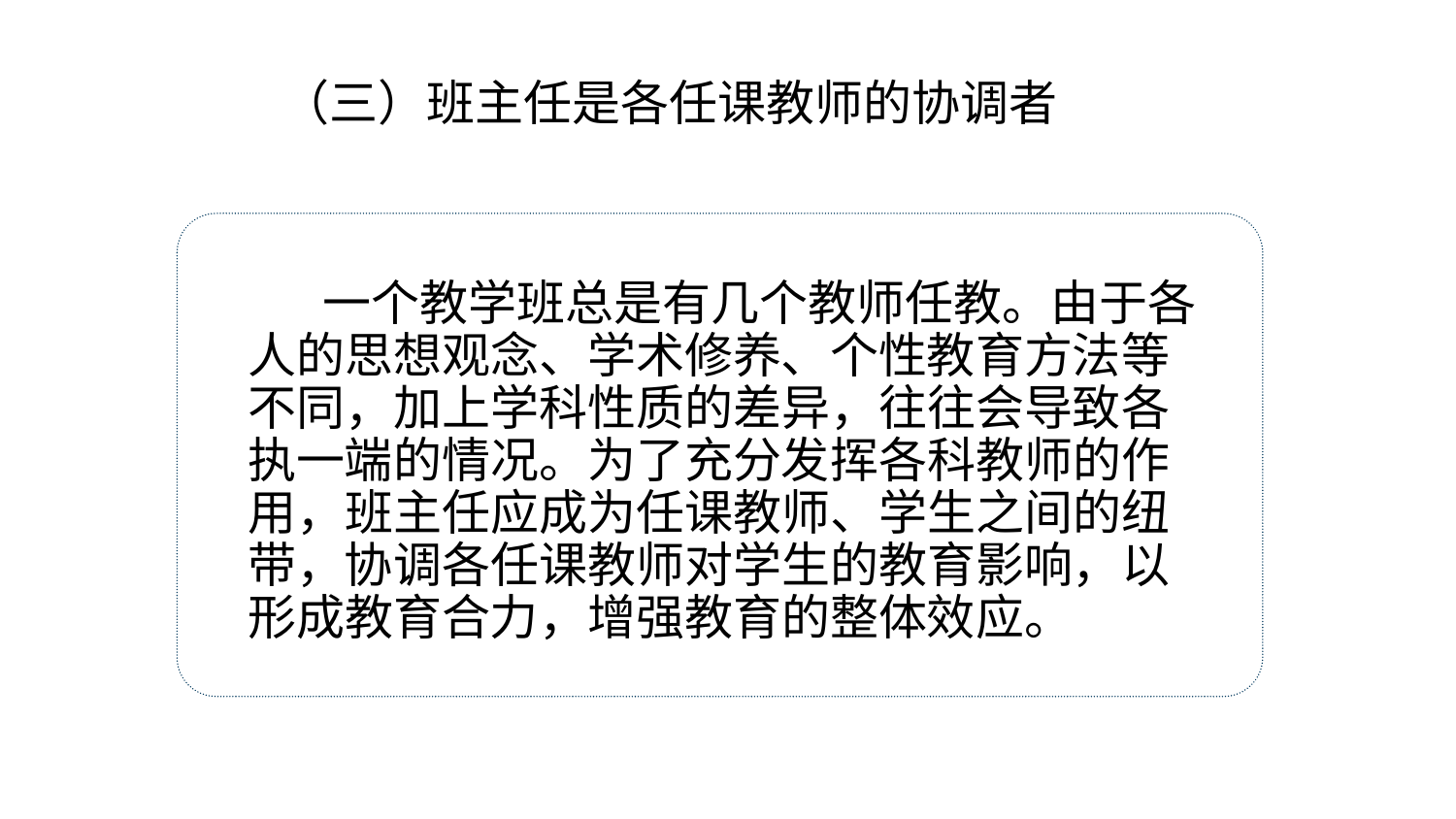

（三）班主任是各任课教师的协调者

      一个教学班总是有几个教师任教。由于各人的思想观念、学术修养、个性教育方法等不同，加上学科性质的差异，往往会导致各执一端的情况。为了充分发挥各科教师的作用，班主任应成为任课教师、学生之间的纽带，协调各任课教师对学生的教育影响，以形成教育合力，增强教育的整体效应。